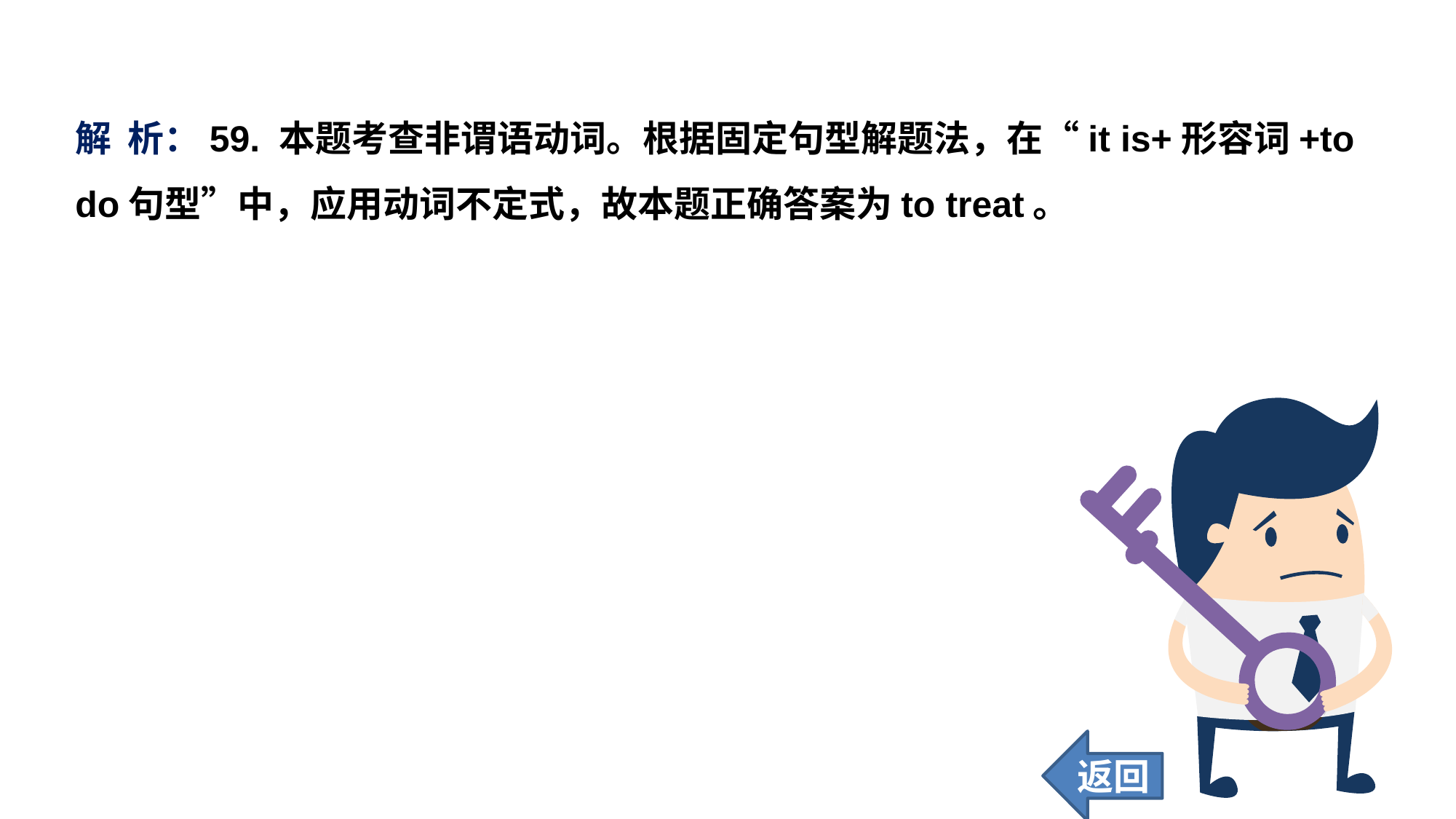

解  析：59. 本题考查非谓语动词。根据固定句型解题法，在“it is+形容词+to do句型”中，应用动词不定式，故本题正确答案为to treat。

返回
259